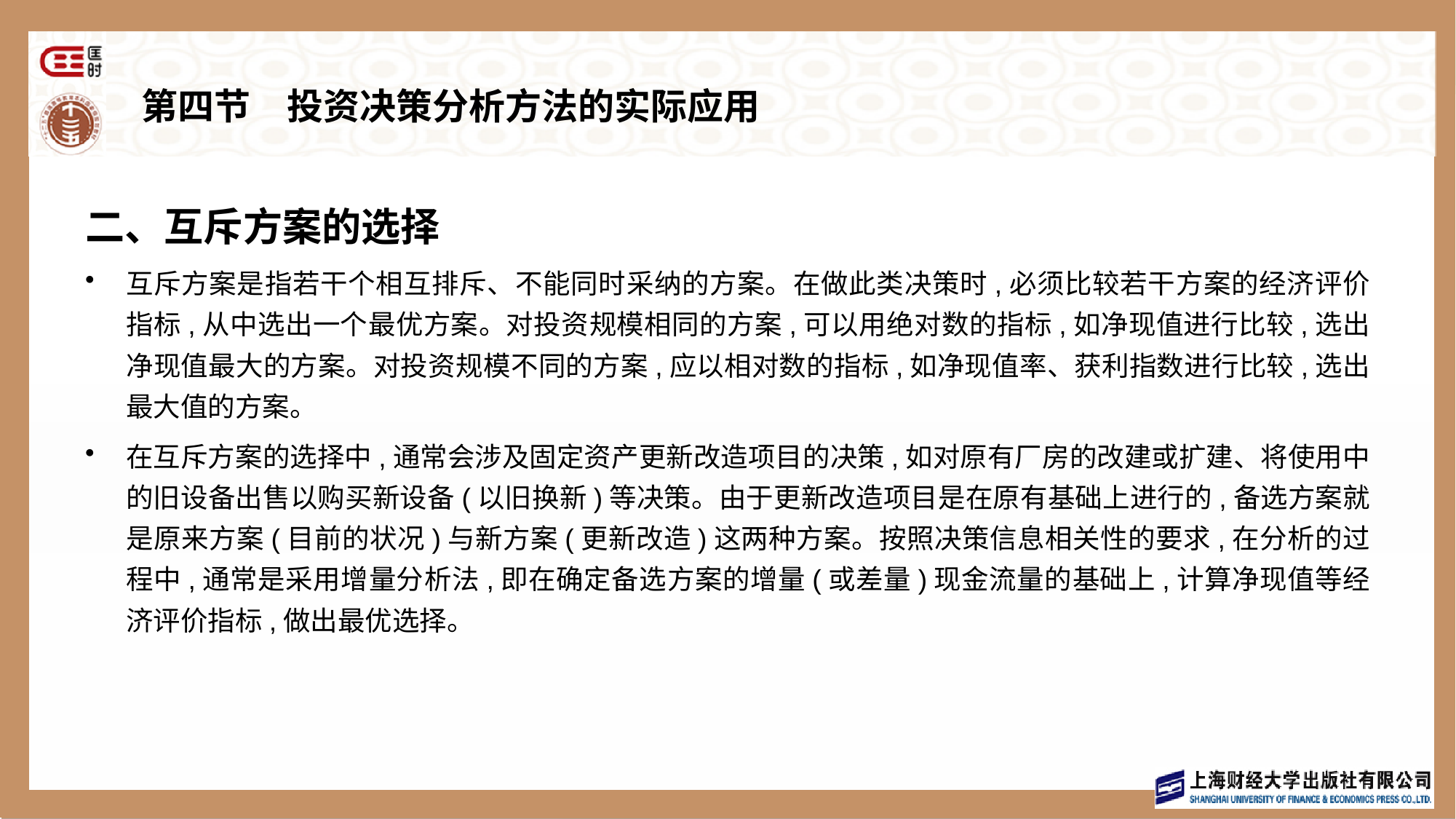

# 第四节　投资决策分析方法的实际应用
二、互斥方案的选择
互斥方案是指若干个相互排斥、不能同时采纳的方案。在做此类决策时,必须比较若干方案的经济评价指标,从中选出一个最优方案。对投资规模相同的方案,可以用绝对数的指标,如净现值进行比较,选出净现值最大的方案。对投资规模不同的方案,应以相对数的指标,如净现值率、获利指数进行比较,选出最大值的方案。
在互斥方案的选择中,通常会涉及固定资产更新改造项目的决策,如对原有厂房的改建或扩建、将使用中的旧设备出售以购买新设备(以旧换新)等决策。由于更新改造项目是在原有基础上进行的,备选方案就是原来方案(目前的状况)与新方案(更新改造)这两种方案。按照决策信息相关性的要求,在分析的过程中,通常是采用增量分析法,即在确定备选方案的增量(或差量)现金流量的基础上,计算净现值等经济评价指标,做出最优选择。